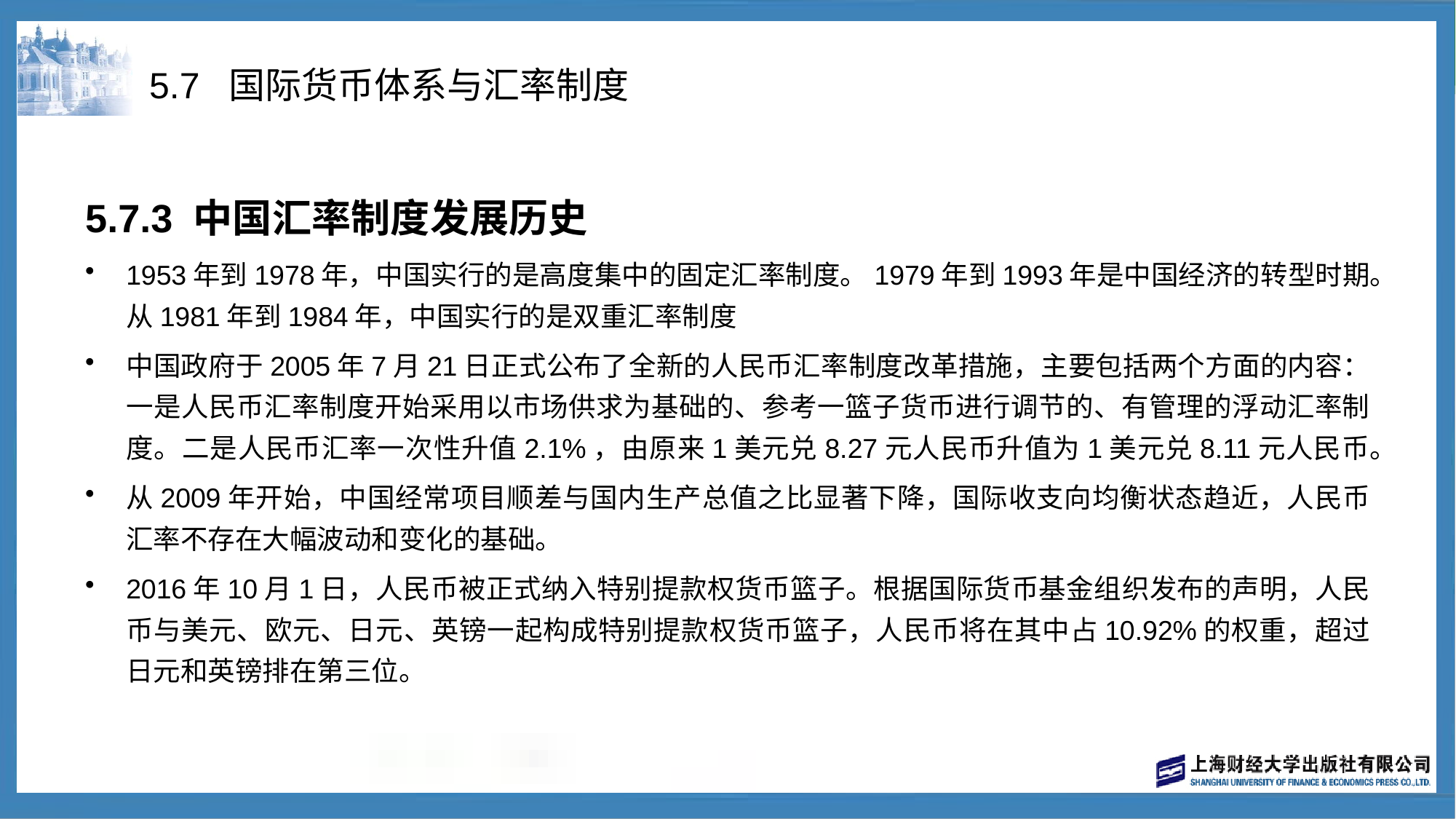

# 5.7  国际货币体系与汇率制度
5.7.3 中国汇率制度发展历史
1953年到1978年，中国实行的是高度集中的固定汇率制度。1979年到1993年是中国经济的转型时期。从1981年到1984年，中国实行的是双重汇率制度
中国政府于2005年7月21日正式公布了全新的人民币汇率制度改革措施，主要包括两个方面的内容： 一是人民币汇率制度开始采用以市场供求为基础的、参考一篮子货币进行调节的、有管理的浮动汇率制度。二是人民币汇率一次性升值2.1%，由原来1美元兑8.27元人民币升值为1美元兑8.11元人民币。
从2009年开始，中国经常项目顺差与国内生产总值之比显著下降，国际收支向均衡状态趋近，人民币汇率不存在大幅波动和变化的基础。
2016年10月1日，人民币被正式纳入特别提款权货币篮子。根据国际货币基金组织发布的声明，人民币与美元、欧元、日元、英镑一起构成特别提款权货币篮子，人民币将在其中占10.92%的权重，超过日元和英镑排在第三位。